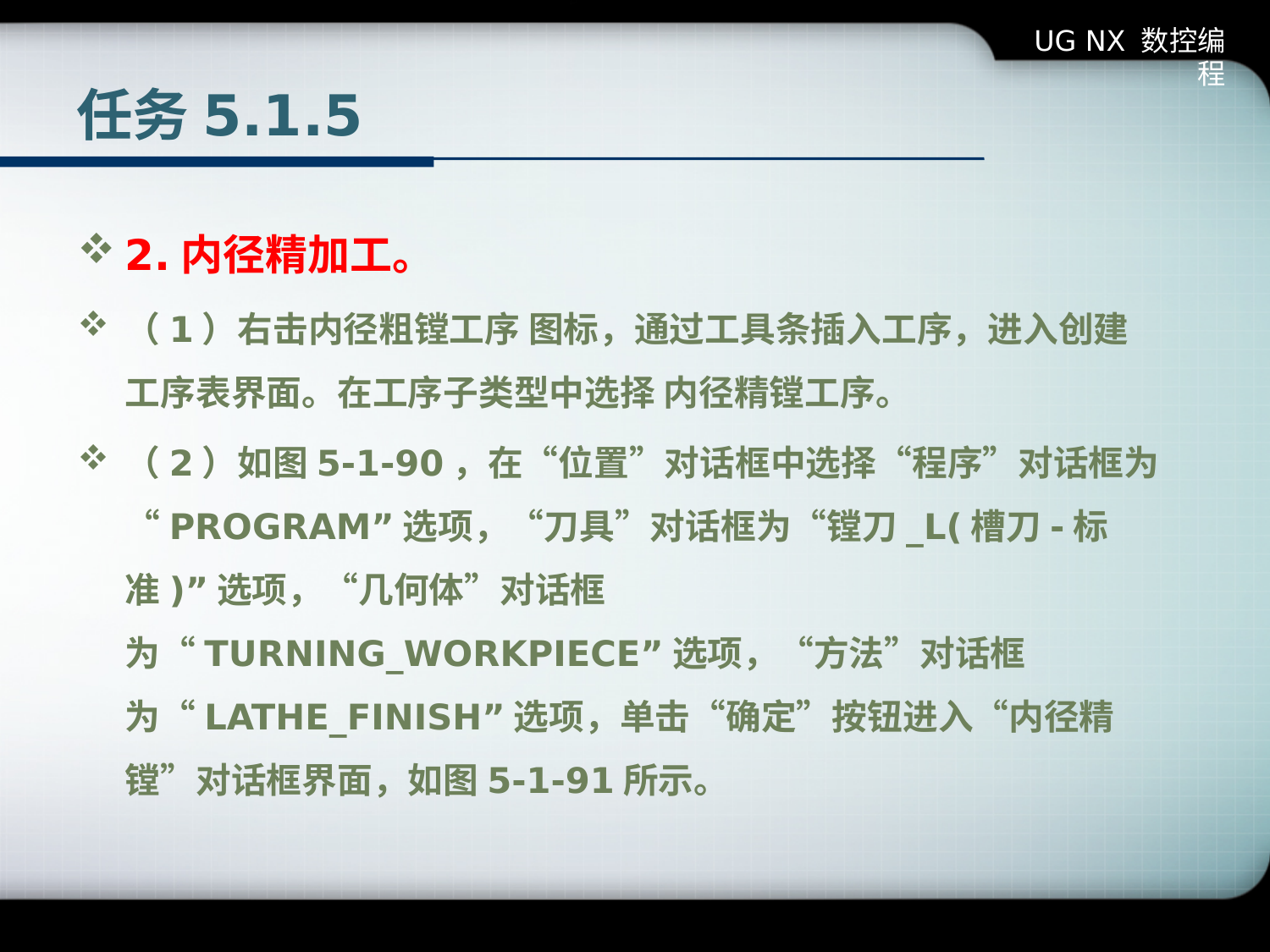

UG NX 数控编程
# 任务5.1.5
2.内径精加工。
（1）右击内径粗镗工序 图标，通过工具条插入工序，进入创建工序表界面。在工序子类型中选择 内径精镗工序。
（2）如图5-1-90，在“位置”对话框中选择“程序”对话框为“PROGRAM”选项，“刀具”对话框为“镗刀_L(槽刀-标准)”选项，“几何体”对话框为“TURNING_WORKPIECE”选项，“方法”对话框为“LATHE_FINISH”选项，单击“确定”按钮进入“内径精镗”对话框界面，如图5-1-91所示。